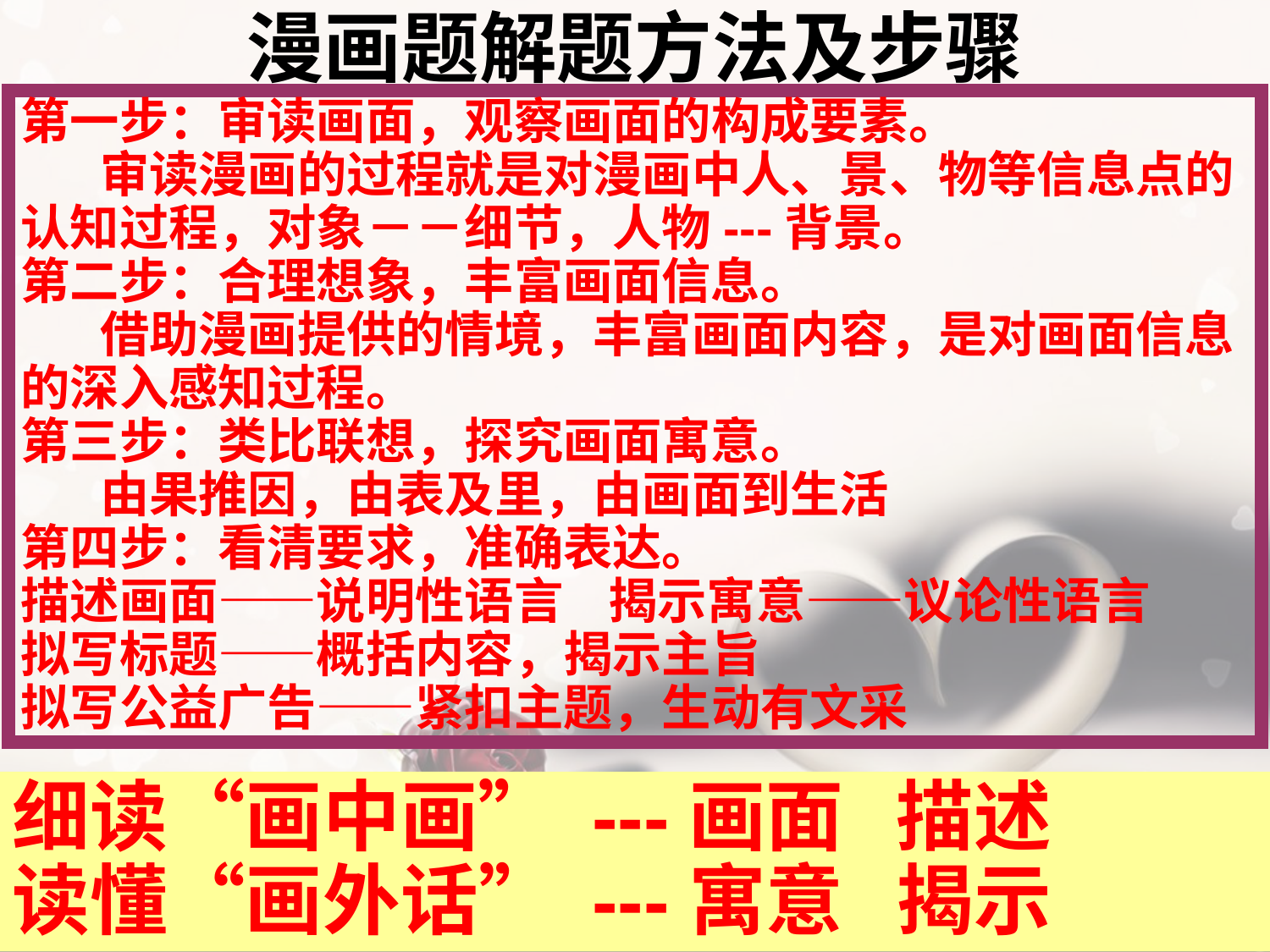

漫画题解题方法及步骤
第一步：审读画面，观察画面的构成要素。
      审读漫画的过程就是对漫画中人、景、物等信息点的认知过程，对象－－细节，人物---背景。
第二步：合理想象，丰富画面信息。
      借助漫画提供的情境，丰富画面内容，是对画面信息的深入感知过程。
第三步：类比联想，探究画面寓意。
      由果推因，由表及里，由画面到生活
第四步：看清要求，准确表达。
描述画面——说明性语言    揭示寓意——议论性语言
拟写标题——概括内容，揭示主旨
拟写公益广告——紧扣主题，生动有文采
细读“画中画” ---画面   描述
读懂“画外话” ---寓意   揭示